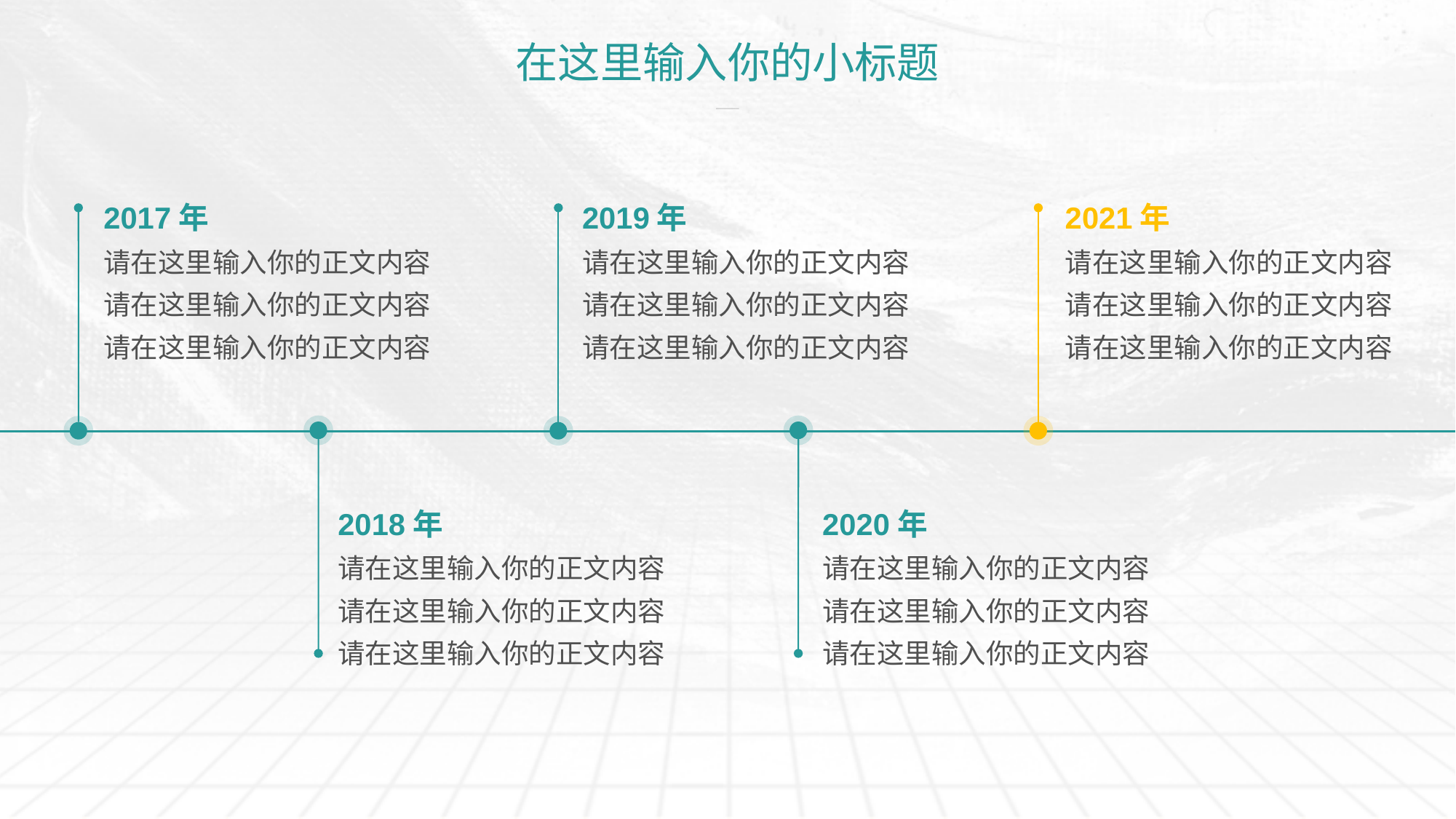

# 在这里输入你的小标题
2017年
请在这里输入你的正文内容
请在这里输入你的正文内容请在这里输入你的正文内容
2019年
请在这里输入你的正文内容
请在这里输入你的正文内容请在这里输入你的正文内容
2021年
请在这里输入你的正文内容
请在这里输入你的正文内容请在这里输入你的正文内容

2018年
请在这里输入你的正文内容
请在这里输入你的正文内容请在这里输入你的正文内容
2020年
请在这里输入你的正文内容
请在这里输入你的正文内容请在这里输入你的正文内容